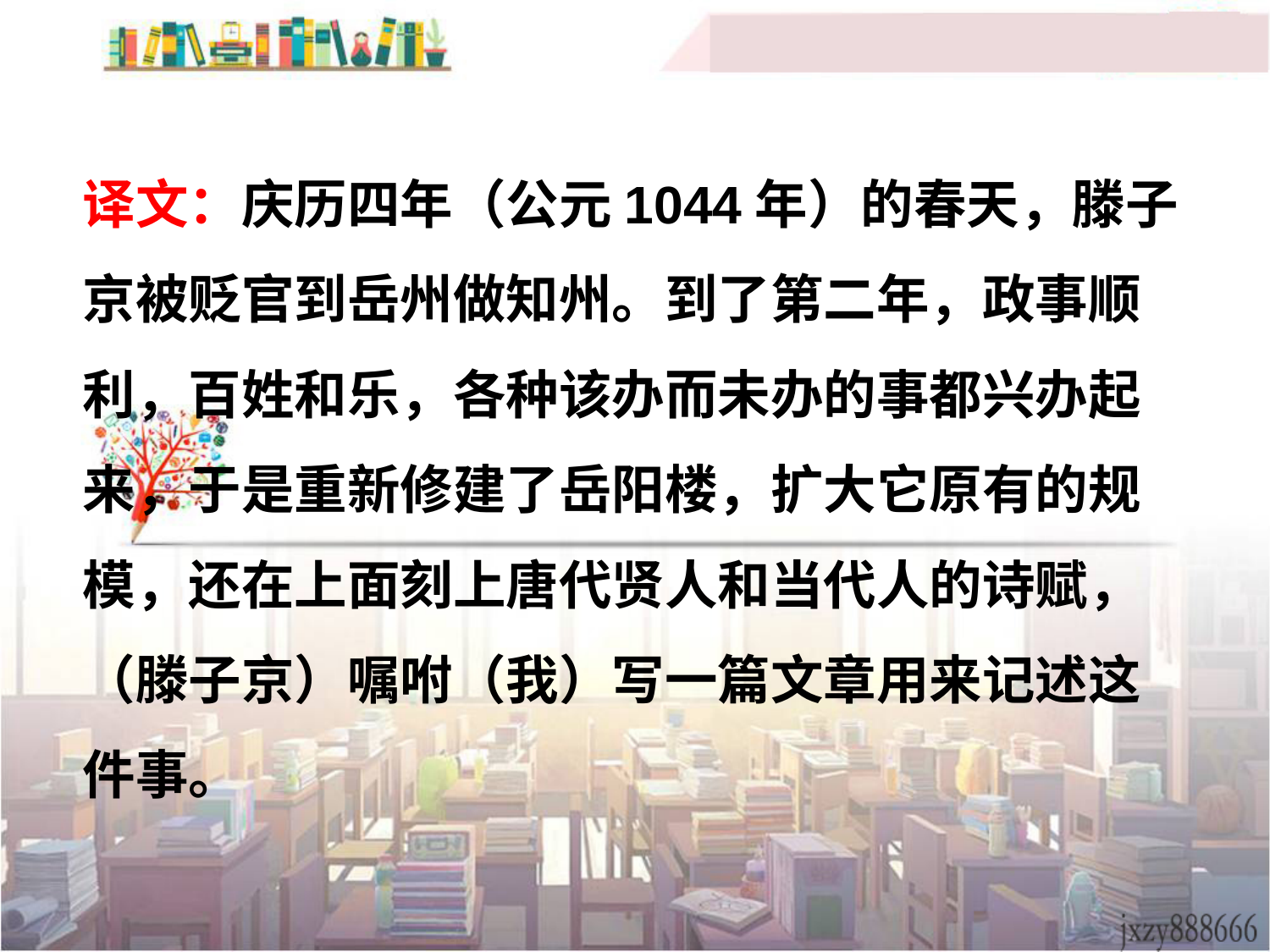

译文：庆历四年（公元1044年）的春天，滕子京被贬官到岳州做知州。到了第二年，政事顺利，百姓和乐，各种该办而未办的事都兴办起来，于是重新修建了岳阳楼，扩大它原有的规模，还在上面刻上唐代贤人和当代人的诗赋，（滕子京）嘱咐（我）写一篇文章用来记述这件事。